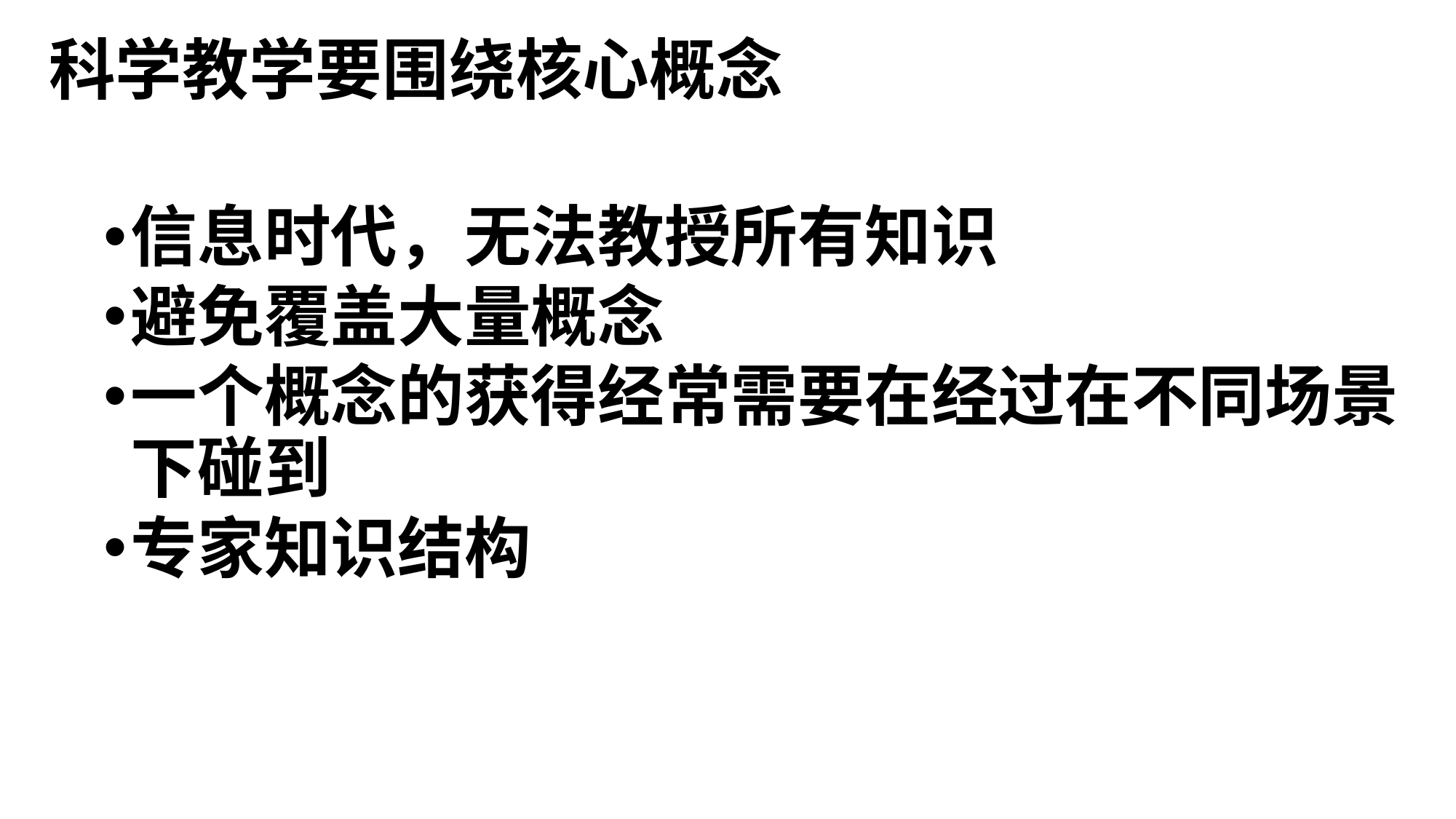

科学教学要围绕核心概念

信息时代，无法教授所有知识
避免覆盖大量概念
一个概念的获得经常需要在经过在不同场景下碰到
专家知识结构